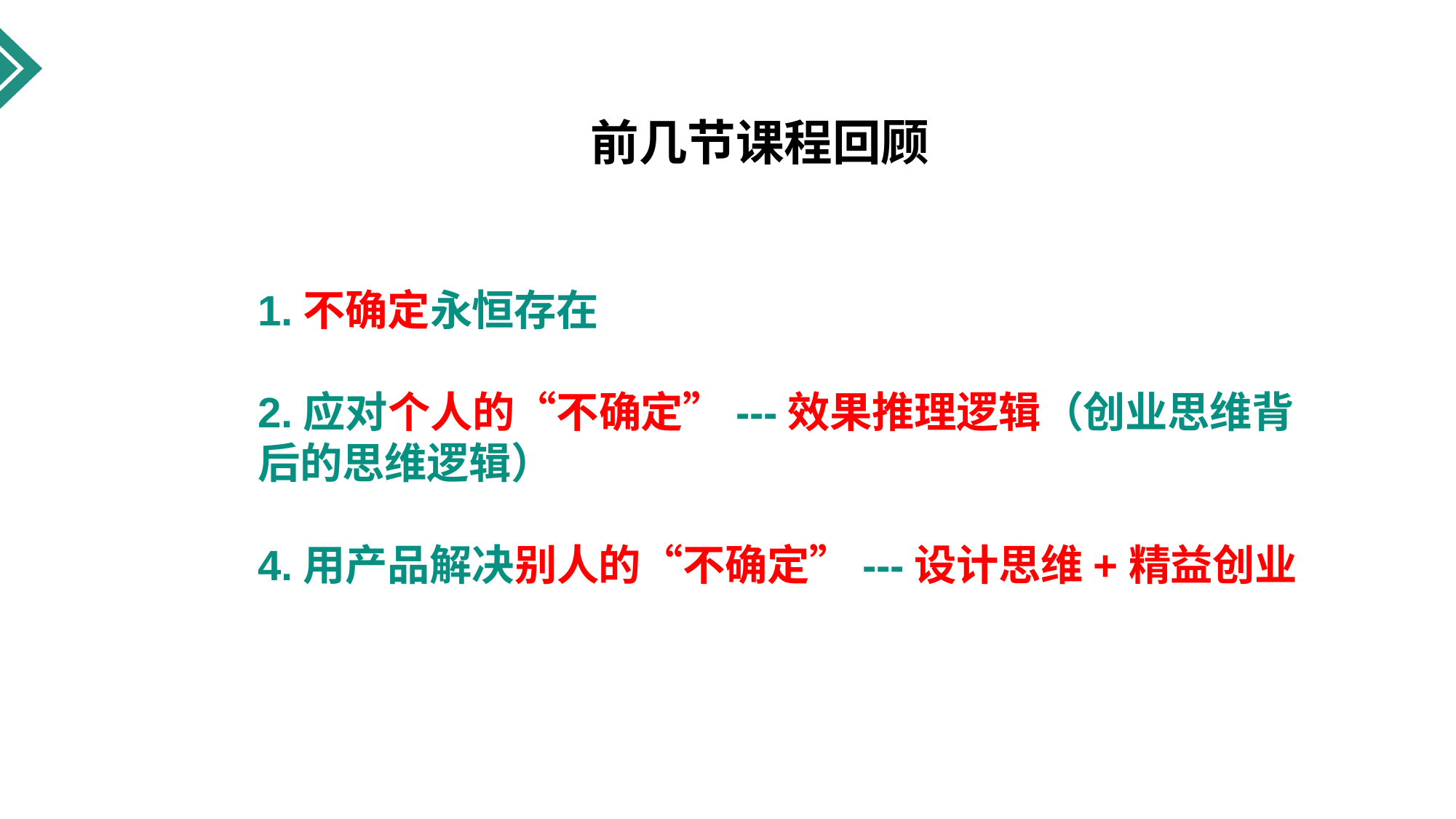

前几节课程回顾
# 1.不确定永恒存在 2.应对个人的“不确定”---效果推理逻辑（创业思维背后的思维逻辑） 4.用产品解决别人的“不确定”---设计思维+精益创业